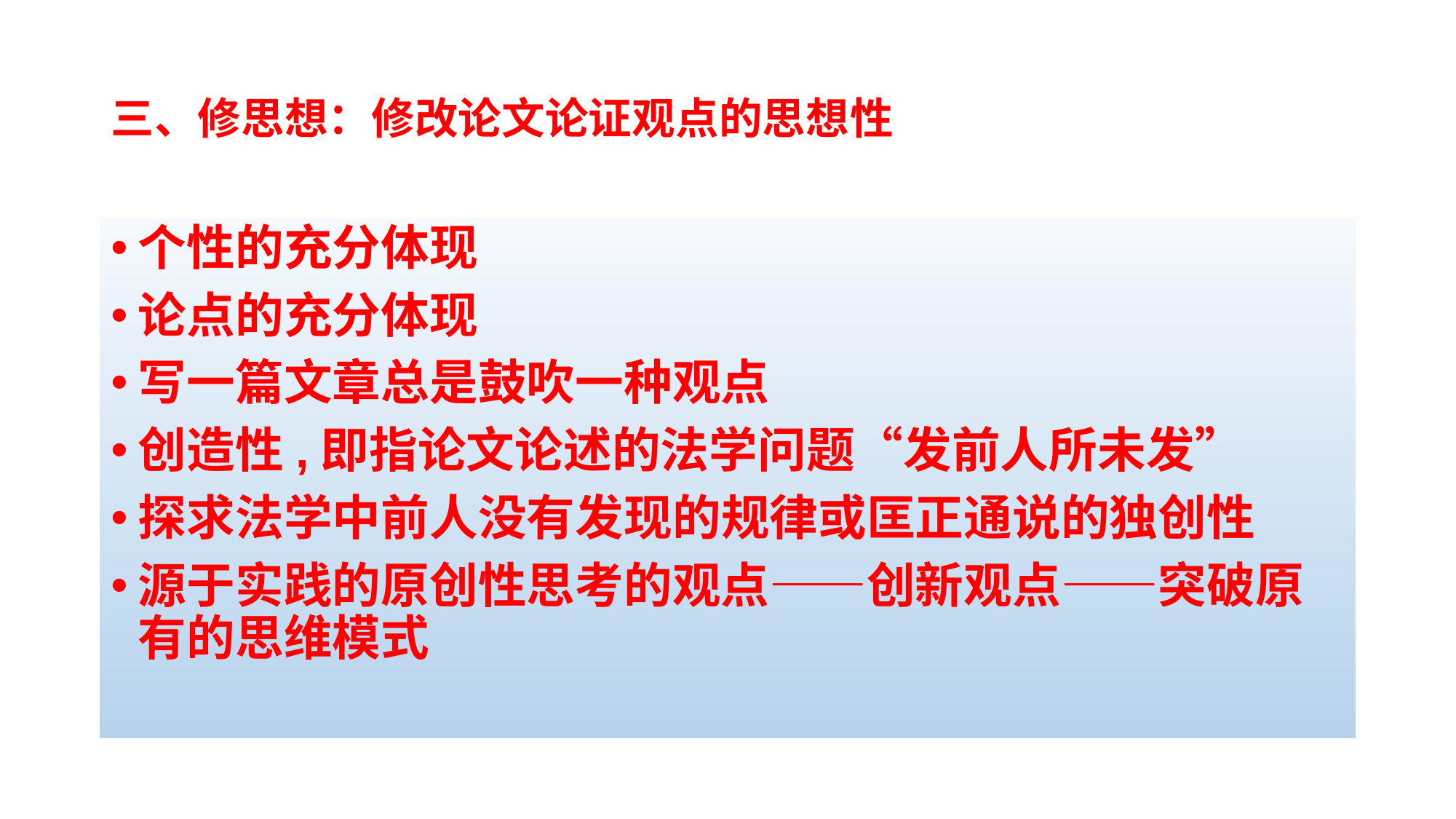

# 三、修思想：修改论文论证观点的思想性
个性的充分体现
论点的充分体现
写一篇文章总是鼓吹一种观点
创造性,即指论文论述的法学问题“发前人所未发”
探求法学中前人没有发现的规律或匡正通说的独创性
源于实践的原创性思考的观点——创新观点——突破原有的思维模式